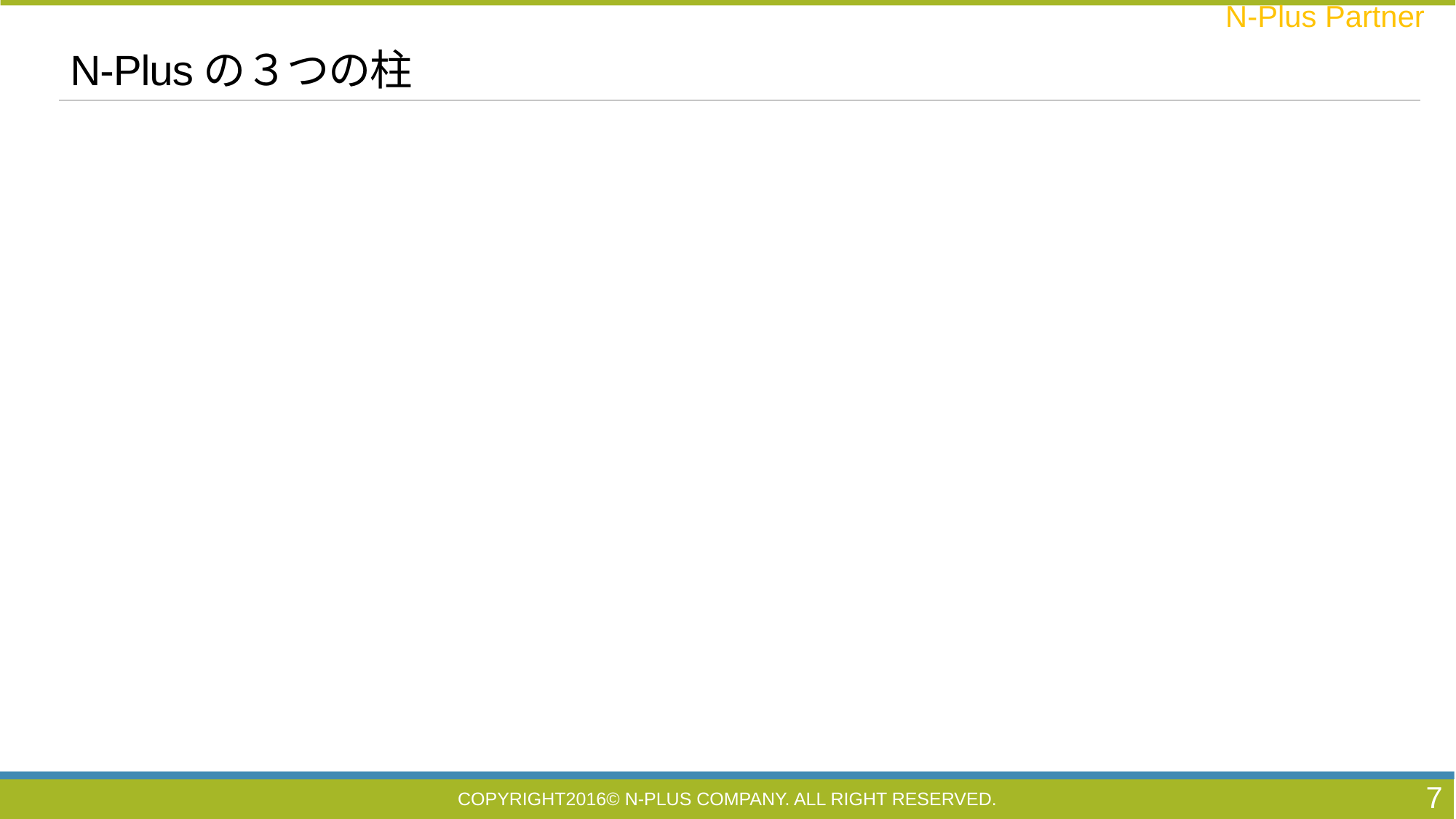

# N-Plusの３つの柱

7
Copyright2016© N-Plus Company. All right reserved.